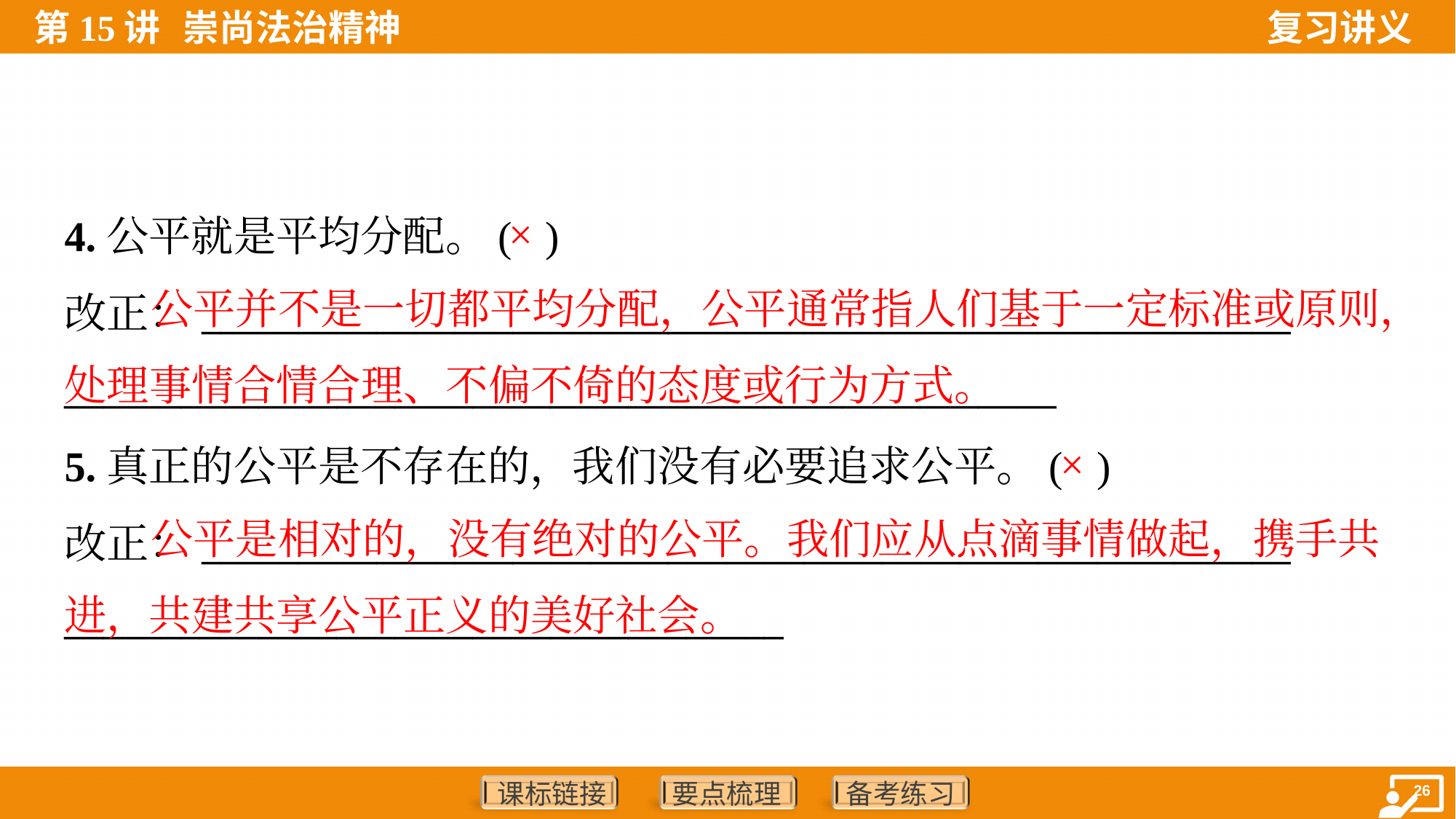

4.公平就是平均分配。(   )
改正：________________________________________________________
___________________________________________________
×
       公平并不是一切都平均分配，公平通常指人们基于一定标准或原则，处理事情合情合理、不偏不倚的态度或行为方式。
5.真正的公平是不存在的，我们没有必要追求公平。(   )
改正：________________________________________________________
_____________________________________
×
       公平是相对的，没有绝对的公平。我们应从点滴事情做起，携手共进，共建共享公平正义的美好社会。